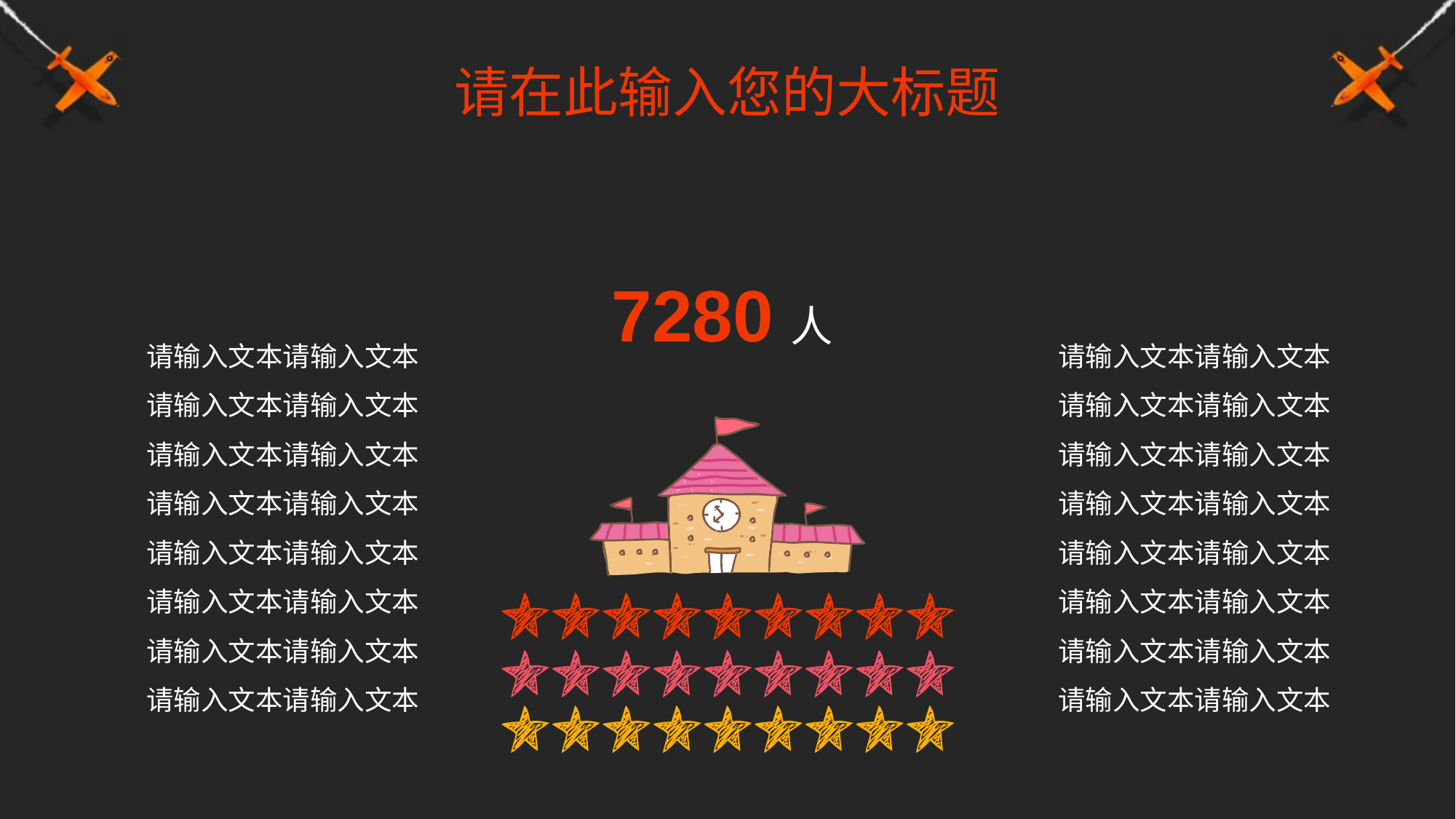

# 请在此输入您的大标题
7280人
请输入文本请输入文本请输入文本请输入文本请输入文本请输入文本请输入文本请输入文本请输入文本请输入文本请输入文本请输入文本请输入文本请输入文本请输入文本请输入文本
请输入文本请输入文本请输入文本请输入文本请输入文本请输入文本请输入文本请输入文本请输入文本请输入文本请输入文本请输入文本请输入文本请输入文本请输入文本请输入文本